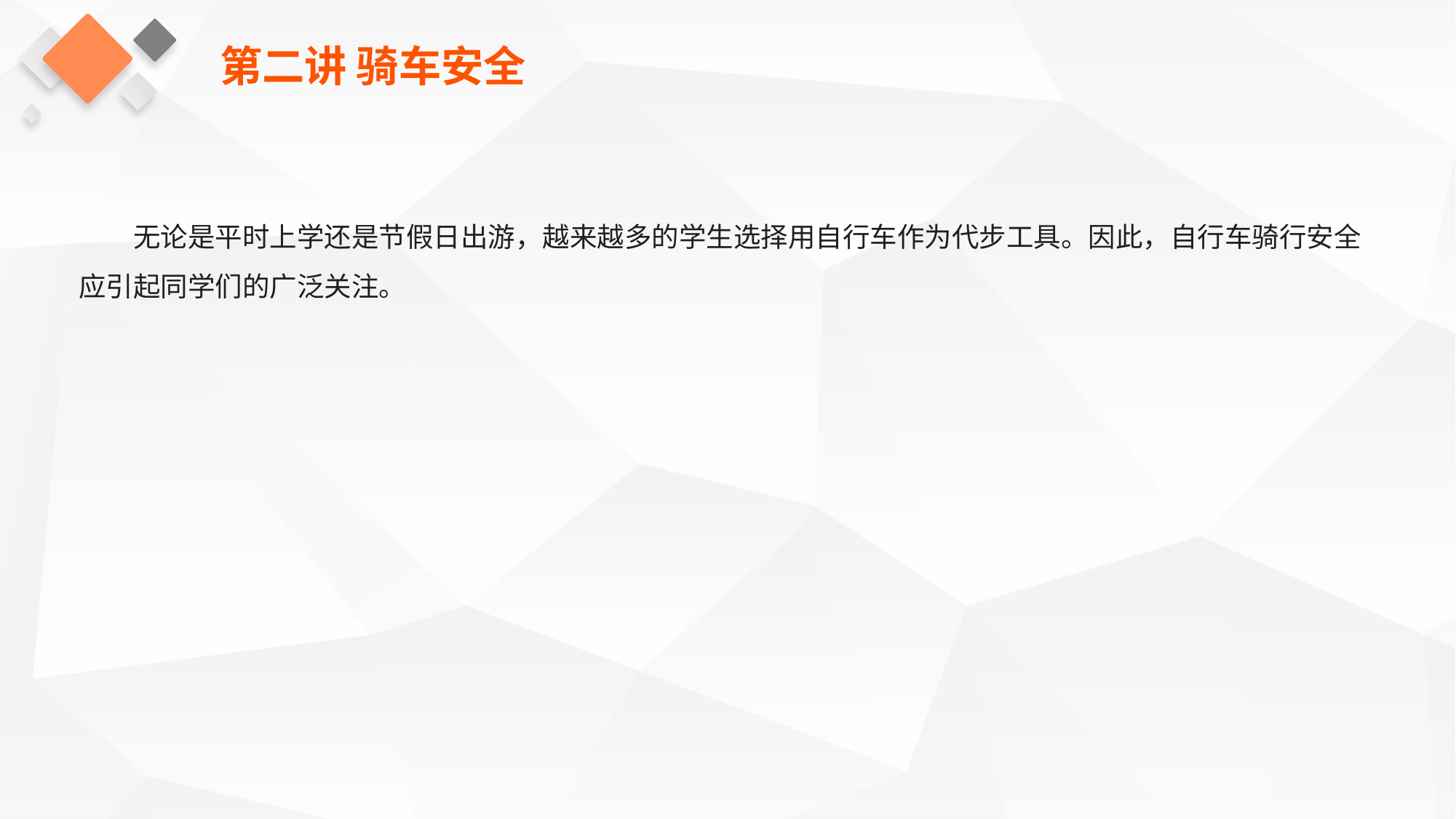

第二讲 骑车安全

无论是平时上学还是节假日出游，越来越多的学生选择用自行车作为代步工具。因此，自行车骑行安全应引起同学们的广泛关注。